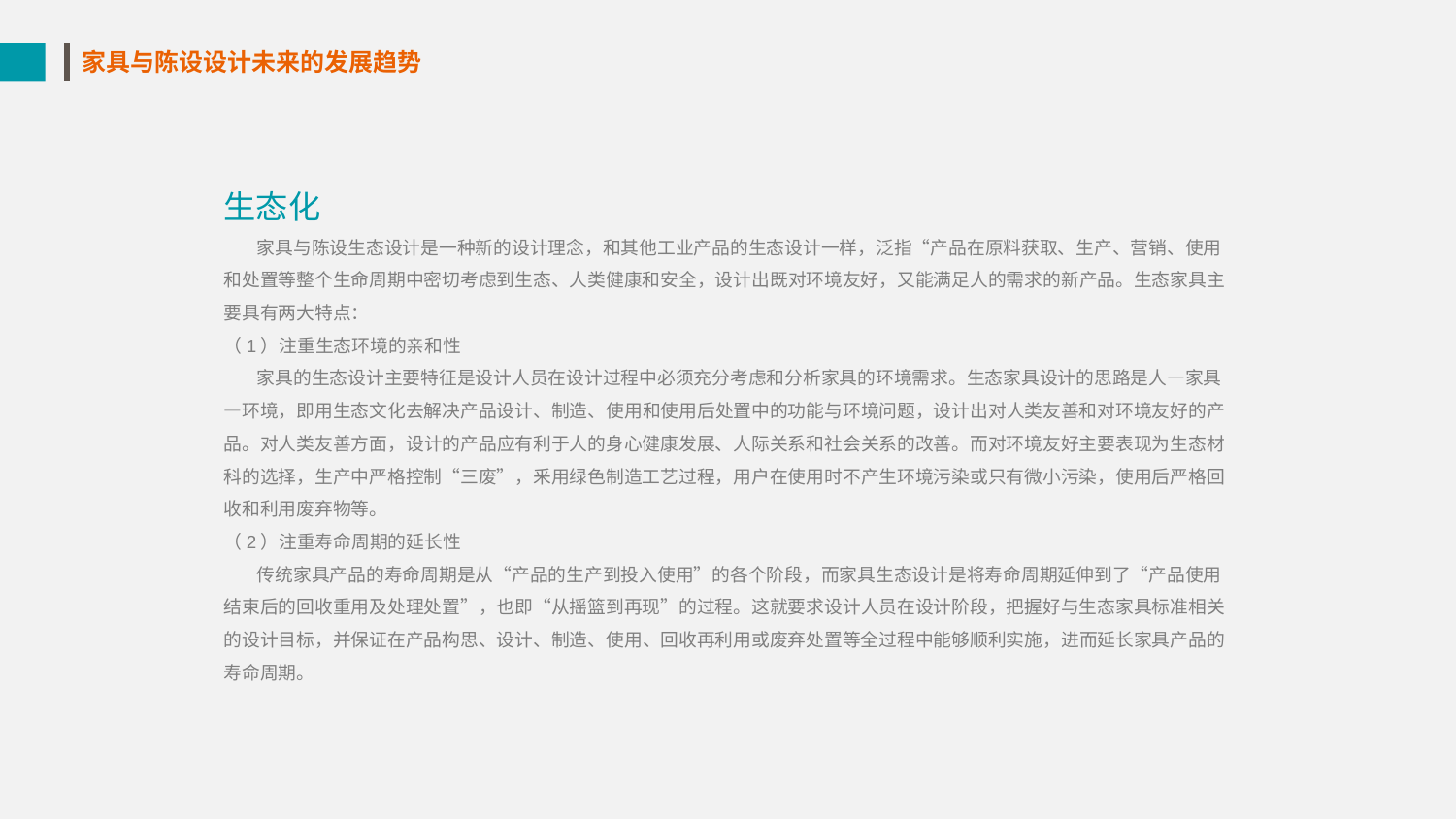

家具与陈设设计未来的发展趋势

生态化
       家具与陈设生态设计是一种新的设计理念，和其他工业产品的生态设计一样，泛指“产品在原料获取、生产、营销、使用和处置等整个生命周期中密切考虑到生态、人类健康和安全，设计出既对环境友好，又能满足人的需求的新产品。生态家具主要具有两大特点：
（1）注重生态环境的亲和性
       家具的生态设计主要特征是设计人员在设计过程中必须充分考虑和分析家具的环境需求。生态家具设计的思路是人—家具—环境，即用生态文化去解决产品设计、制造、使用和使用后处置中的功能与环境问题，设计出对人类友善和对环境友好的产品。对人类友善方面，设计的产品应有利于人的身心健康发展、人际关系和社会关系的改善。而对环境友好主要表现为生态材科的选择，生产中严格控制“三废”，釆用绿色制造工艺过程，用户在使用时不产生环境污染或只有微小污染，使用后严格回收和利用废弃物等。
（2）注重寿命周期的延长性
       传统家具产品的寿命周期是从“产品的生产到投入使用”的各个阶段，而家具生态设计是将寿命周期延伸到了“产品使用结束后的回收重用及处理处置”，也即“从摇篮到再现”的过程。这就要求设计人员在设计阶段，把握好与生态家具标准相关的设计目标，并保证在产品构思、设计、制造、使用、回收再利用或废弃处置等全过程中能够顺利实施，进而延长家具产品的寿命周期。